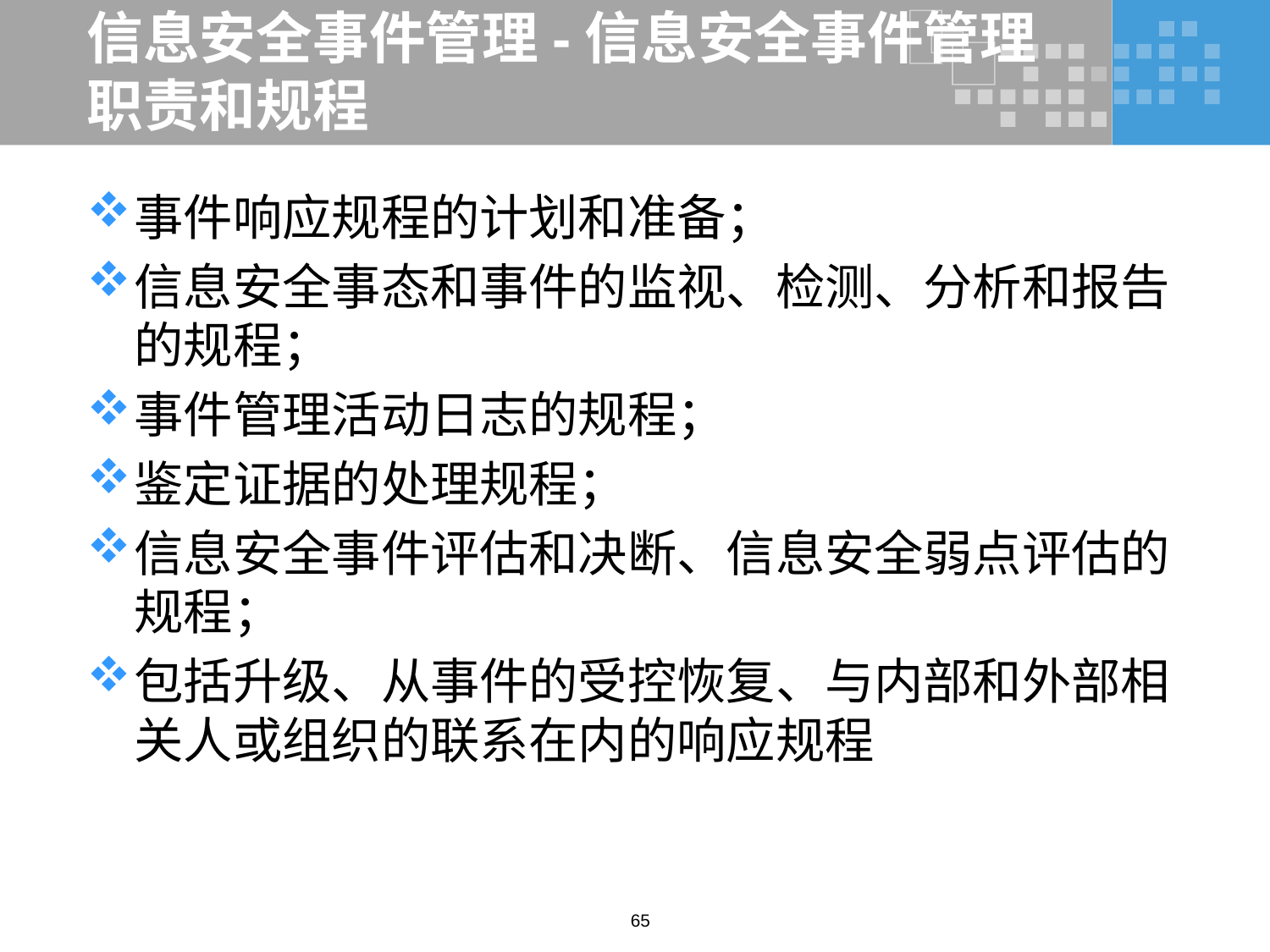

# 信息安全事件管理-信息安全事件管理职责和规程
事件响应规程的计划和准备；
信息安全事态和事件的监视、检测、分析和报告的规程；
事件管理活动日志的规程；
鉴定证据的处理规程；
信息安全事件评估和决断、信息安全弱点评估的规程；
包括升级、从事件的受控恢复、与内部和外部相关人或组织的联系在内的响应规程

65